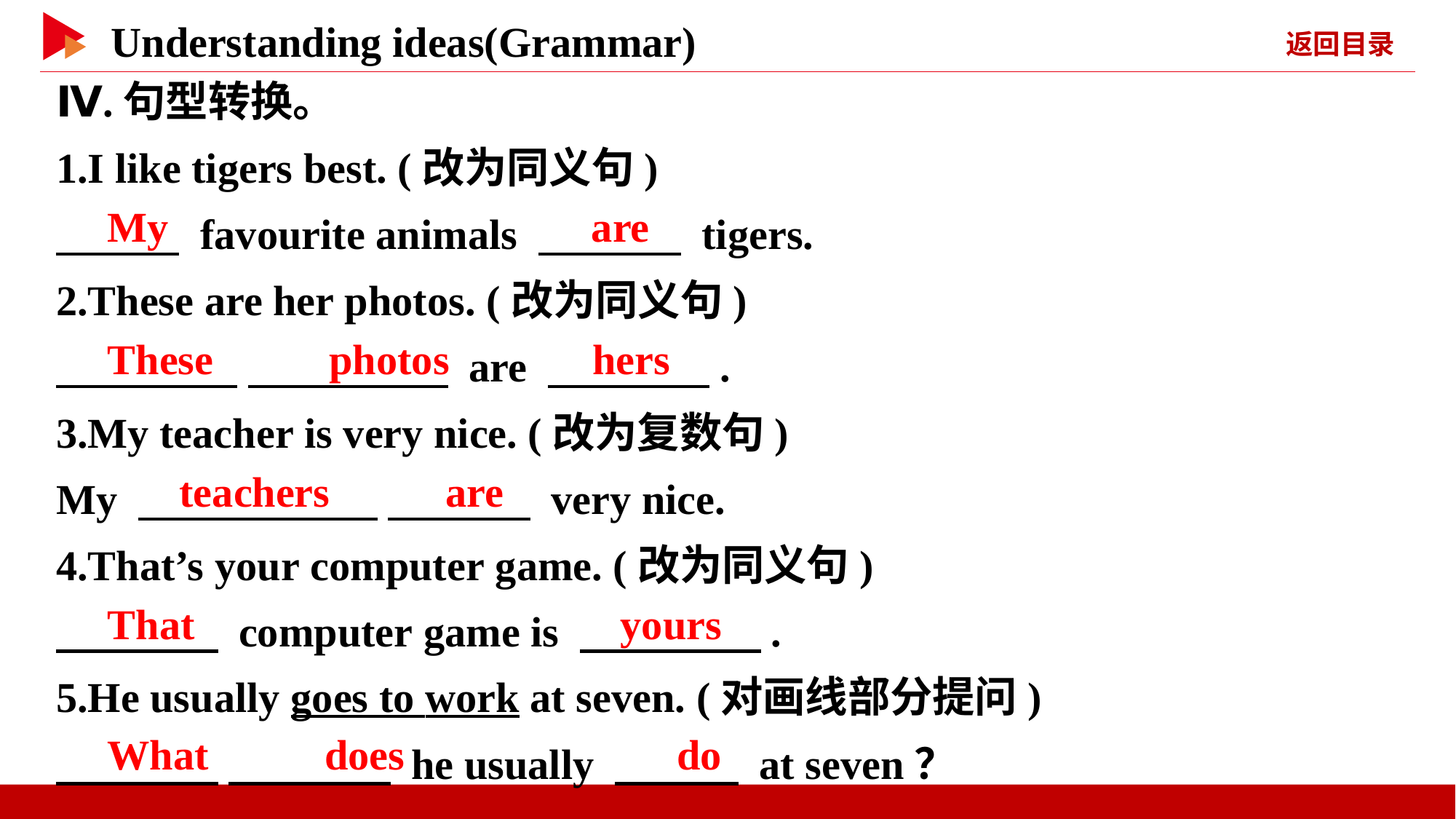

Ⅳ.句型转换。
1.I like tigers best. (改为同义句)
　    　 favourite animals 　      　 tigers.
2.These are her photos. (改为同义句)
　          　 　            　 are 　        　.
3.My teacher is very nice. (改为复数句)
My 　                　 　      　 very nice.
4.That’s your computer game. (改为同义句)
　        　 computer game is 　          　.
5.He usually goes to work at seven. (对画线部分提问)
　        　 　        　 he usually 　    　 at seven？
　My
　are
　These　 　photos
　hers
　teachers　 　are
　That
　yours
　What　 　does
　do